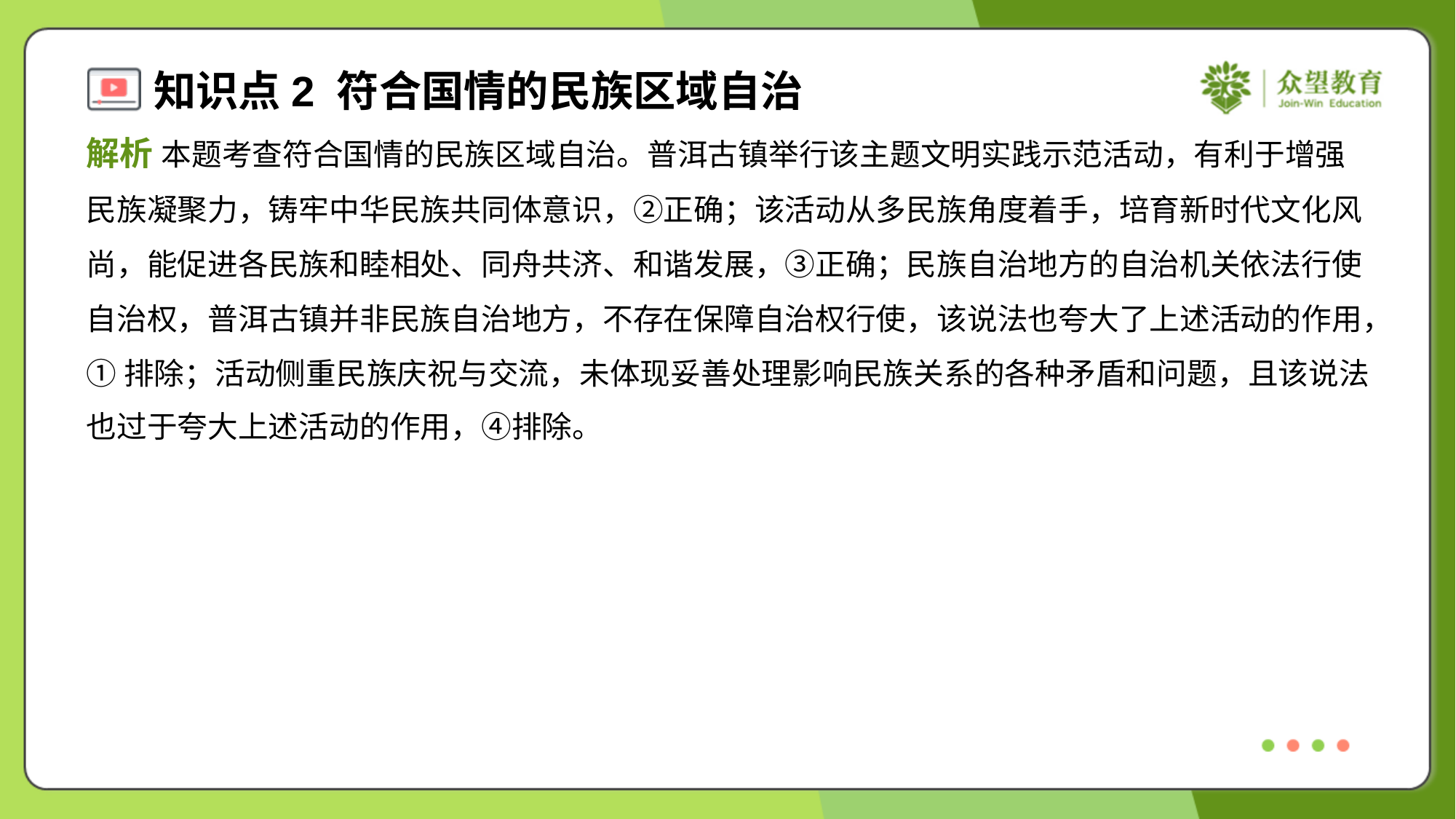

解析 本题考查符合国情的民族区域自治。普洱古镇举行该主题文明实践示范活动，有利于增强
民族凝聚力，铸牢中华民族共同体意识，②正确；该活动从多民族角度着手，培育新时代文化风
尚，能促进各民族和睦相处、同舟共济、和谐发展，③正确；民族自治地方的自治机关依法行使
自治权，普洱古镇并非民族自治地方，不存在保障自治权行使，该说法也夸大了上述活动的作用，
①排除；活动侧重民族庆祝与交流，未体现妥善处理影响民族关系的各种矛盾和问题，且该说法
也过于夸大上述活动的作用，④排除。